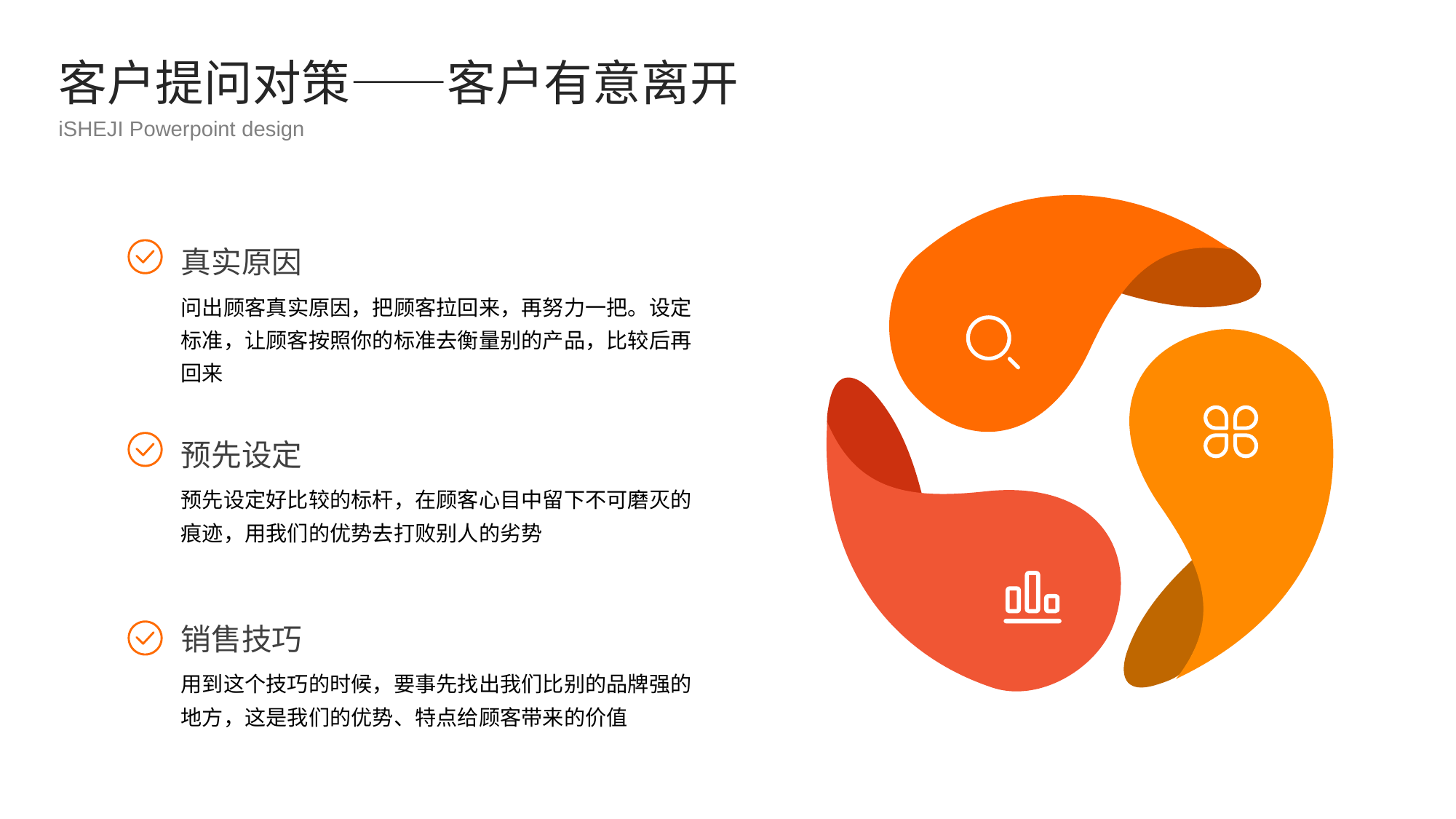

客户提问对策——客户有意离开
iSHEJI Powerpoint design

真实原因

问出顾客真实原因，把顾客拉回来，再努力一把。设定标准，让顾客按照你的标准去衡量别的产品，比较后再回来

预先设定

预先设定好比较的标杆，在顾客心目中留下不可磨灭的痕迹，用我们的优势去打败别人的劣势

销售技巧

用到这个技巧的时候，要事先找出我们比别的品牌强的地方，这是我们的优势、特点给顾客带来的价值